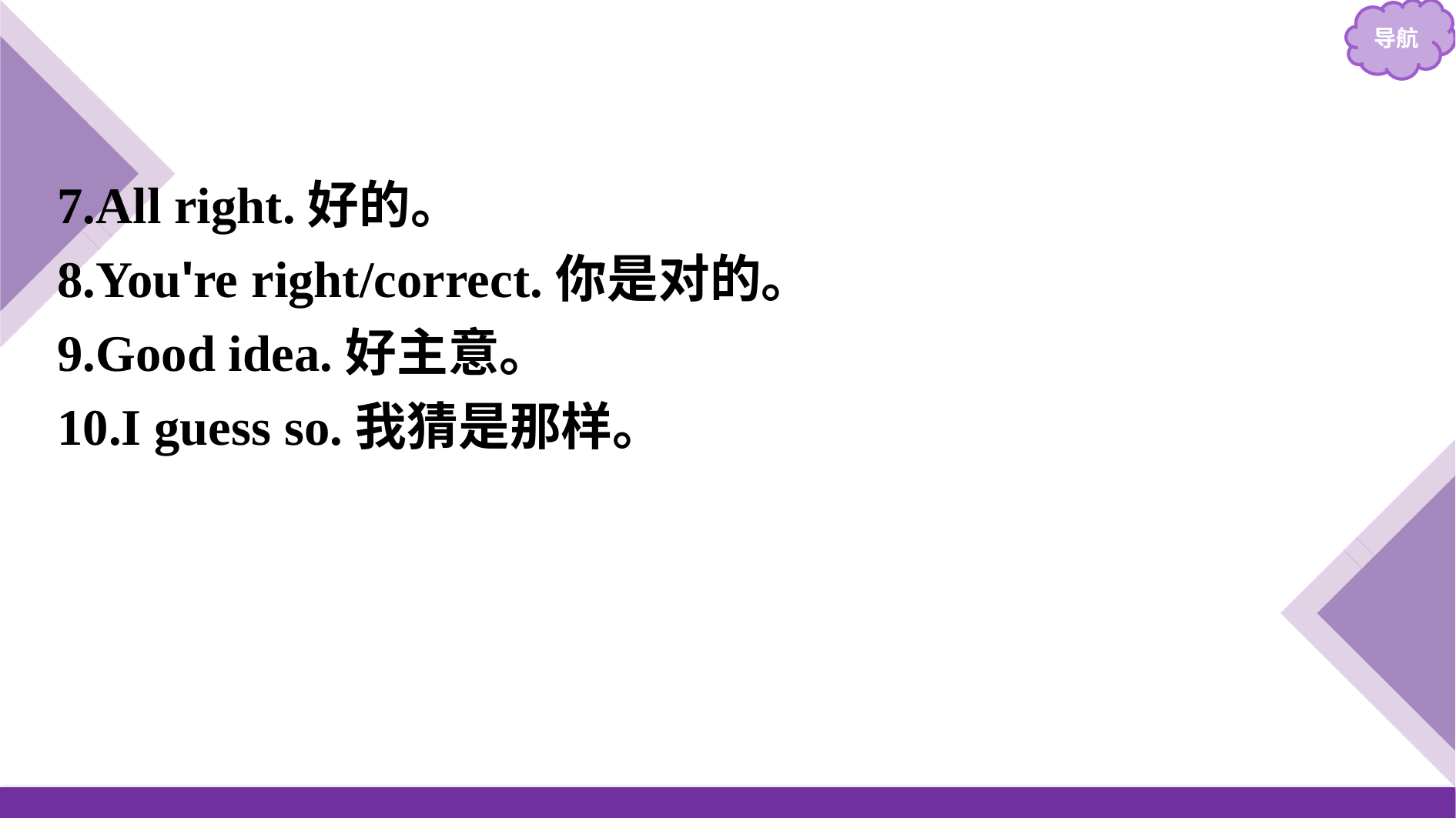

7.All right.好的。
8.You're right/correct.你是对的。
9.Good idea.好主意。
10.I guess so.我猜是那样。